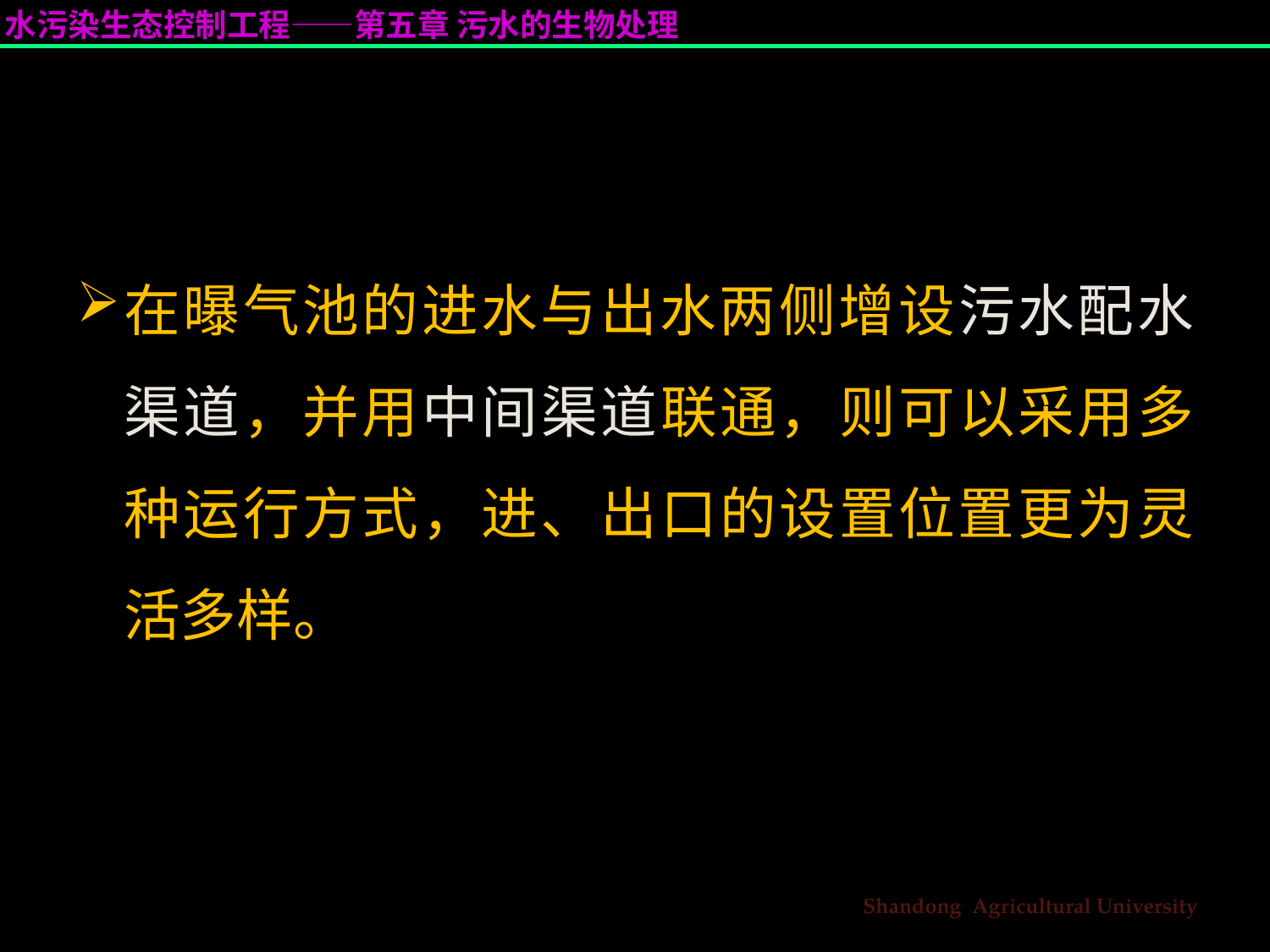

在曝气池的进水与出水两侧增设污水配水渠道，并用中间渠道联通，则可以采用多种运行方式，进、出口的设置位置更为灵活多样。